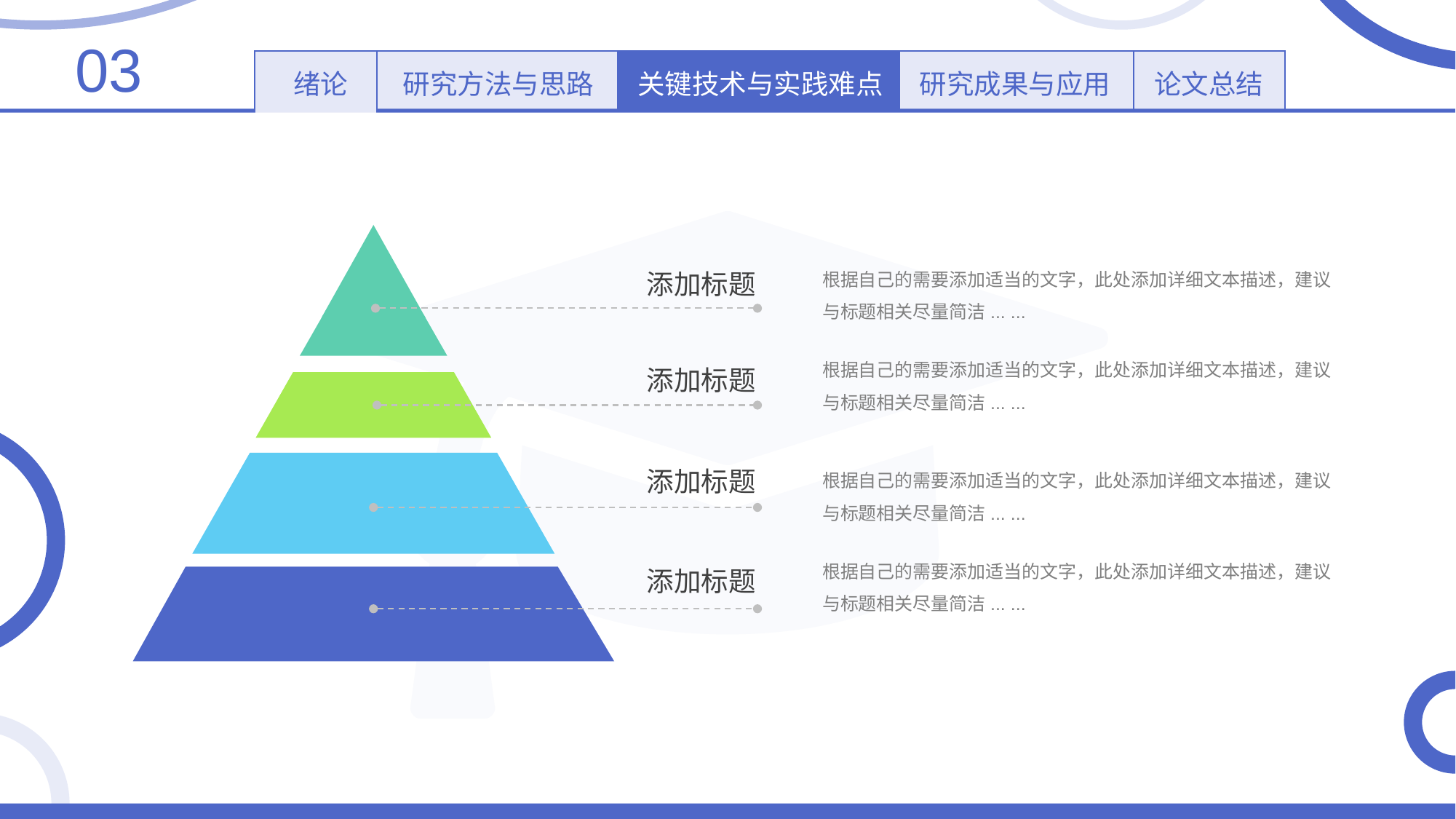

03

绪论
研究方法与思路
关键技术与实践难点
研究成果与应用
论文总结

根据自己的需要添加适当的文字，此处添加详细文本描述，建议与标题相关尽量简洁... ...
添加标题

根据自己的需要添加适当的文字，此处添加详细文本描述，建议与标题相关尽量简洁... ...
添加标题

根据自己的需要添加适当的文字，此处添加详细文本描述，建议与标题相关尽量简洁... ...
添加标题
根据自己的需要添加适当的文字，此处添加详细文本描述，建议与标题相关尽量简洁... ...
添加标题